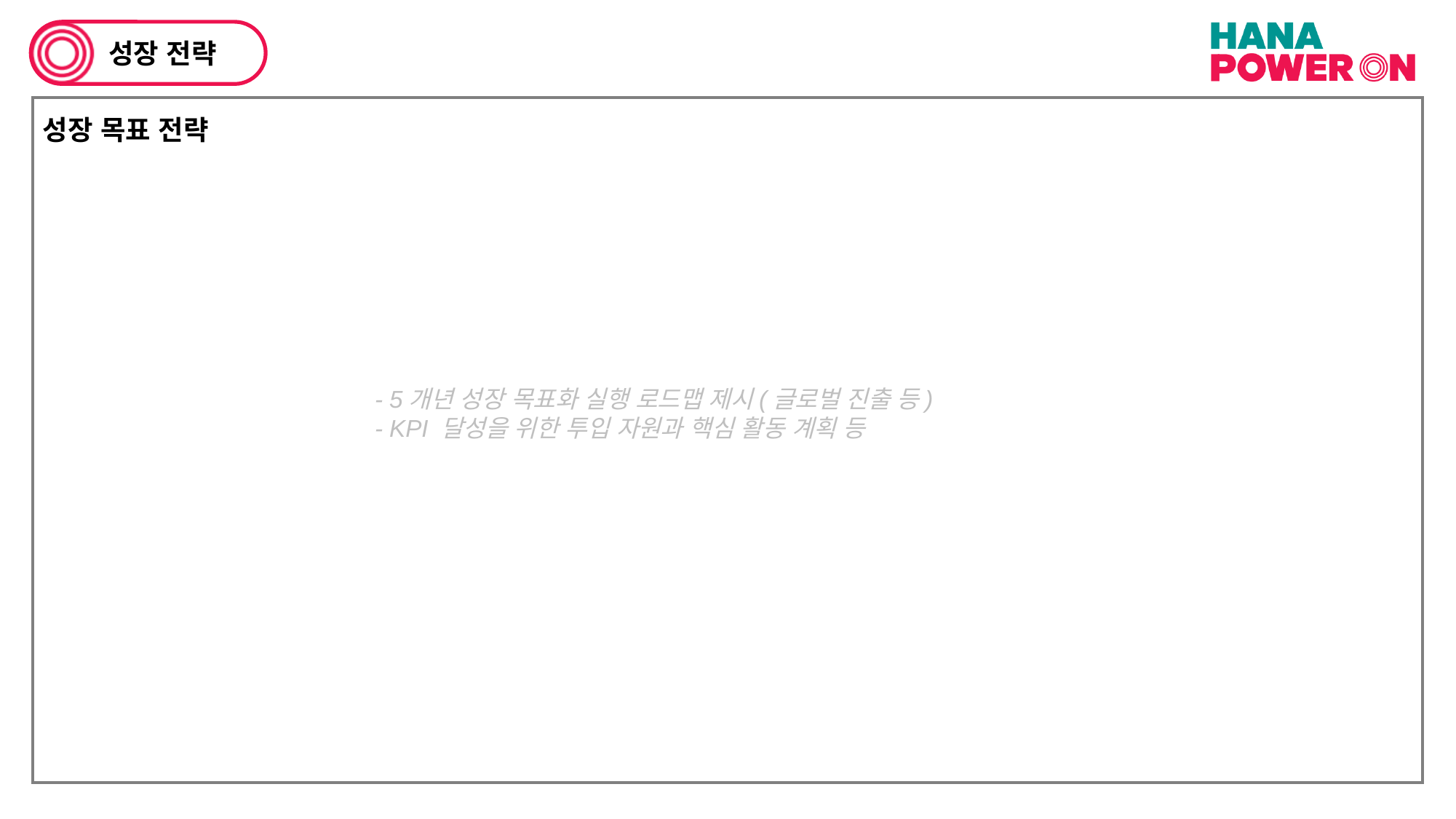

성장 전략
성장 목표 전략
- 5개년 성장 목표화 실행 로드맵 제시(글로벌 진출 등)
- KPI 달성을 위한 투입 자원과 핵심 활동 계획 등